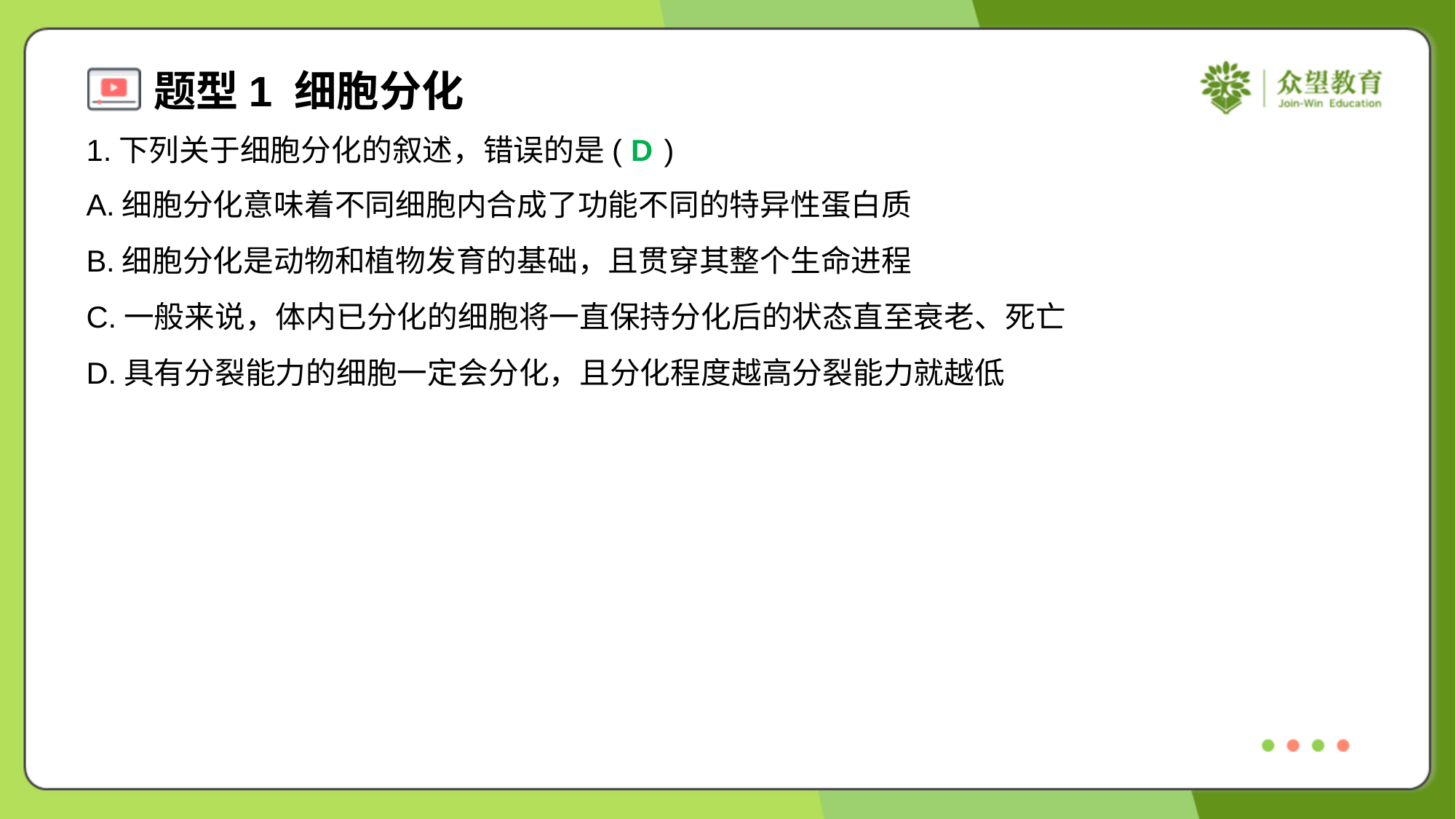

1.下列关于细胞分化的叙述，错误的是(     )
D
A.细胞分化意味着不同细胞内合成了功能不同的特异性蛋白质
B.细胞分化是动物和植物发育的基础，且贯穿其整个生命进程
C.一般来说，体内已分化的细胞将一直保持分化后的状态直至衰老、死亡
D.具有分裂能力的细胞一定会分化，且分化程度越高分裂能力就越低